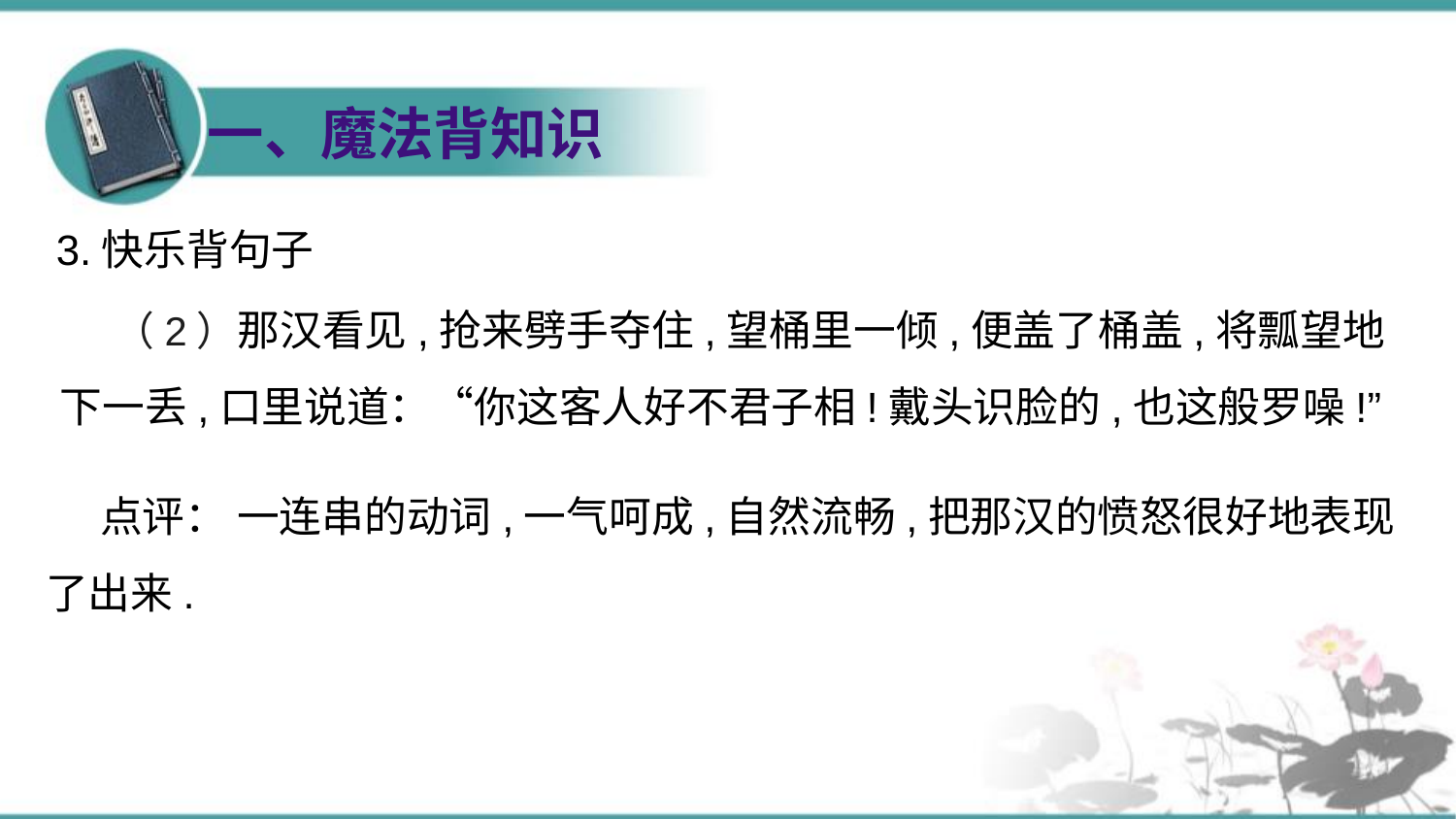

一、魔法背知识
3.快乐背句子
     （2）那汉看见,抢来劈手夺住,望桶里一倾,便盖了桶盖,将瓢望地下一丢,口里说道：“你这客人好不君子相!戴头识脸的,也这般罗噪!”
     点评： 一连串的动词,一气呵成,自然流畅,把那汉的愤怒很好地表现了出来.